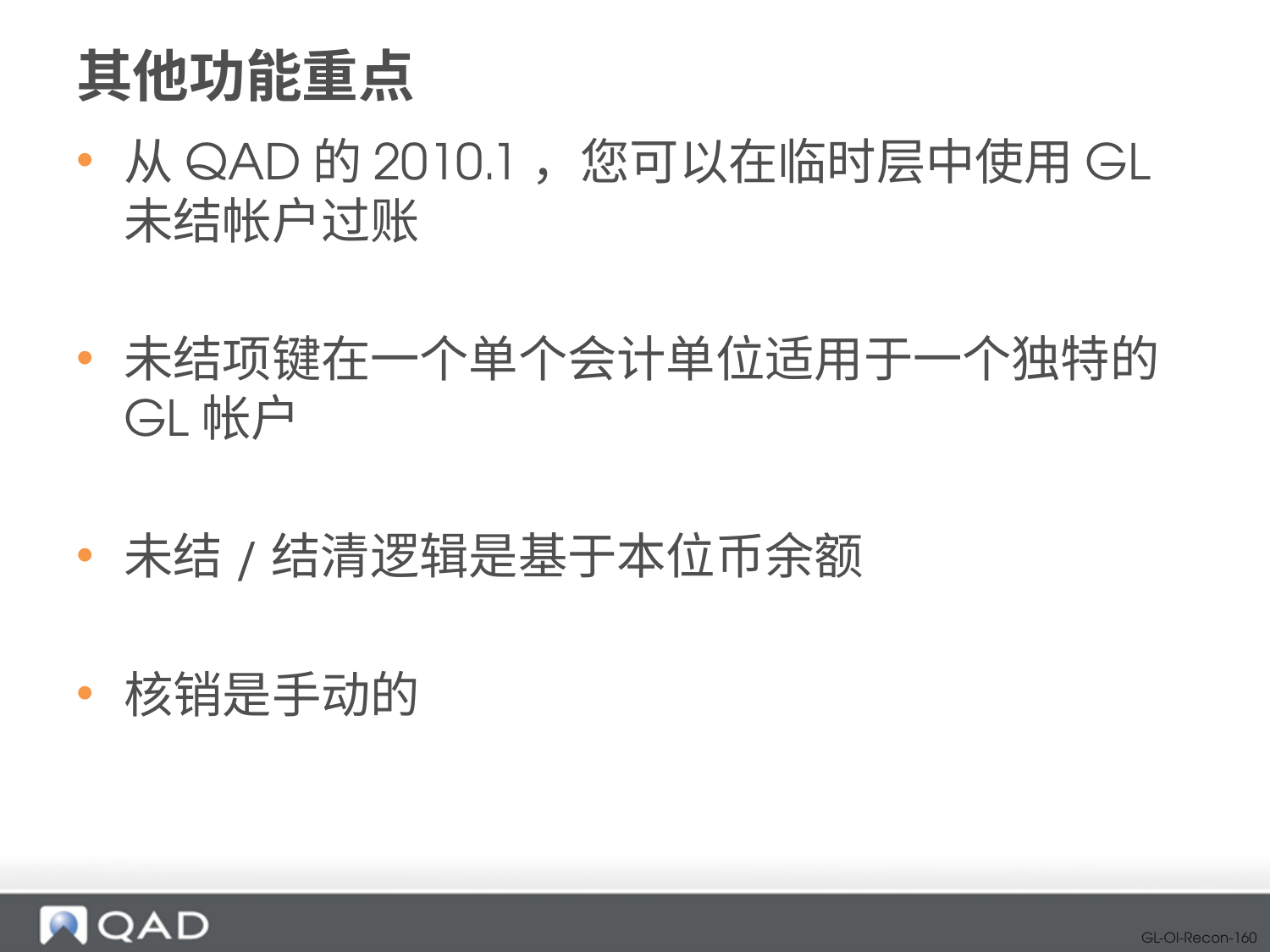

# 其他功能重点
从QAD的2010.1，您可以在临时层中使用GL未结帐户过账

未结项键在一个单个会计单位适用于一个独特的GL帐户

未结/结清逻辑是基于本位币余额

核销是手动的
GL-OI-Recon-160